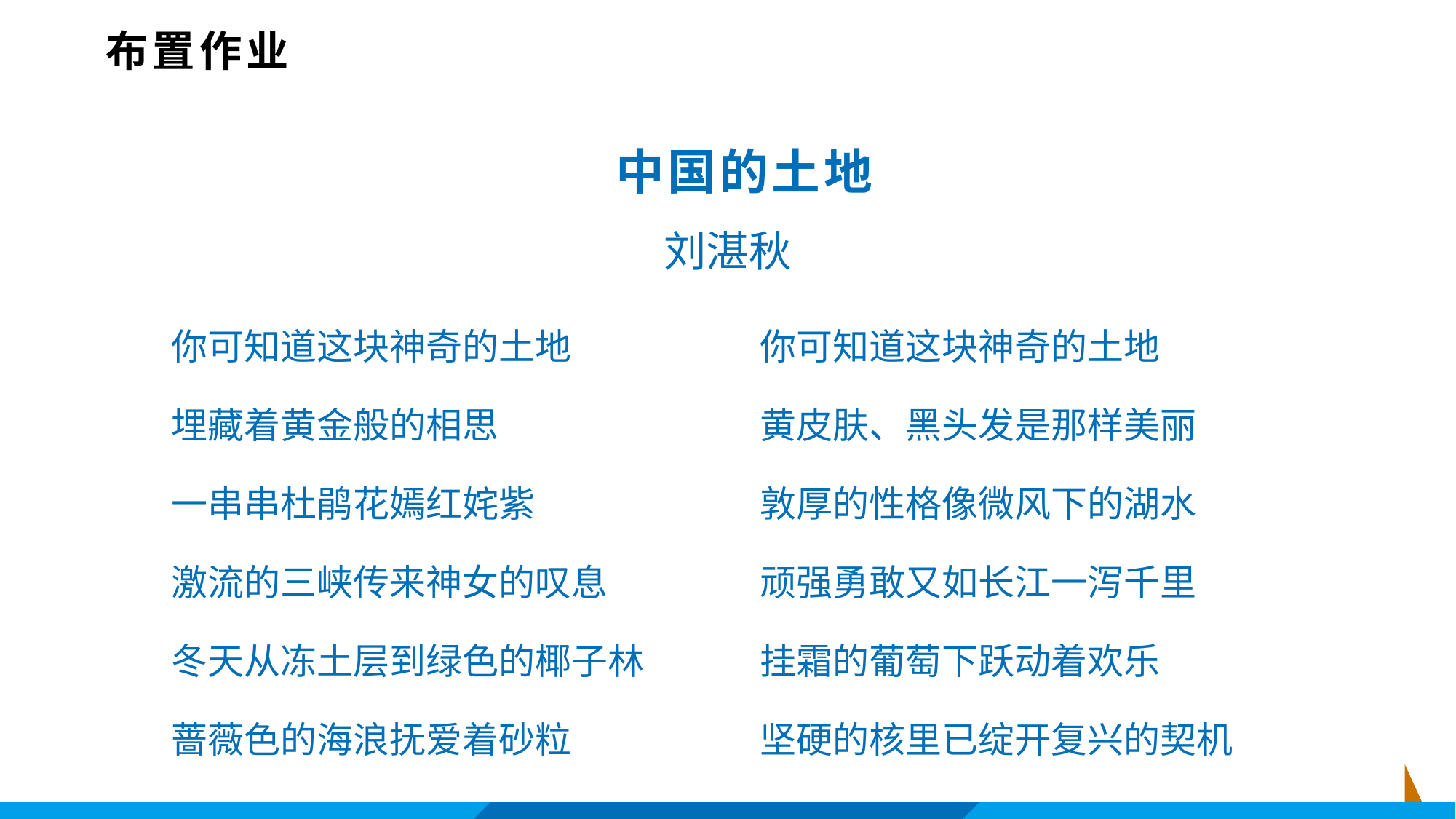

布置作业
   中国的土地
刘湛秋
你可知道这块神奇的土地
埋藏着黄金般的相思
一串串杜鹃花嫣红姹紫
激流的三峡传来神女的叹息
冬天从冻土层到绿色的椰子林
蔷薇色的海浪抚爱着砂粒
你可知道这块神奇的土地
黄皮肤、黑头发是那样美丽
敦厚的性格像微风下的湖水
顽强勇敢又如长江一泻千里
挂霜的葡萄下跃动着欢乐
坚硬的核里已绽开复兴的契机